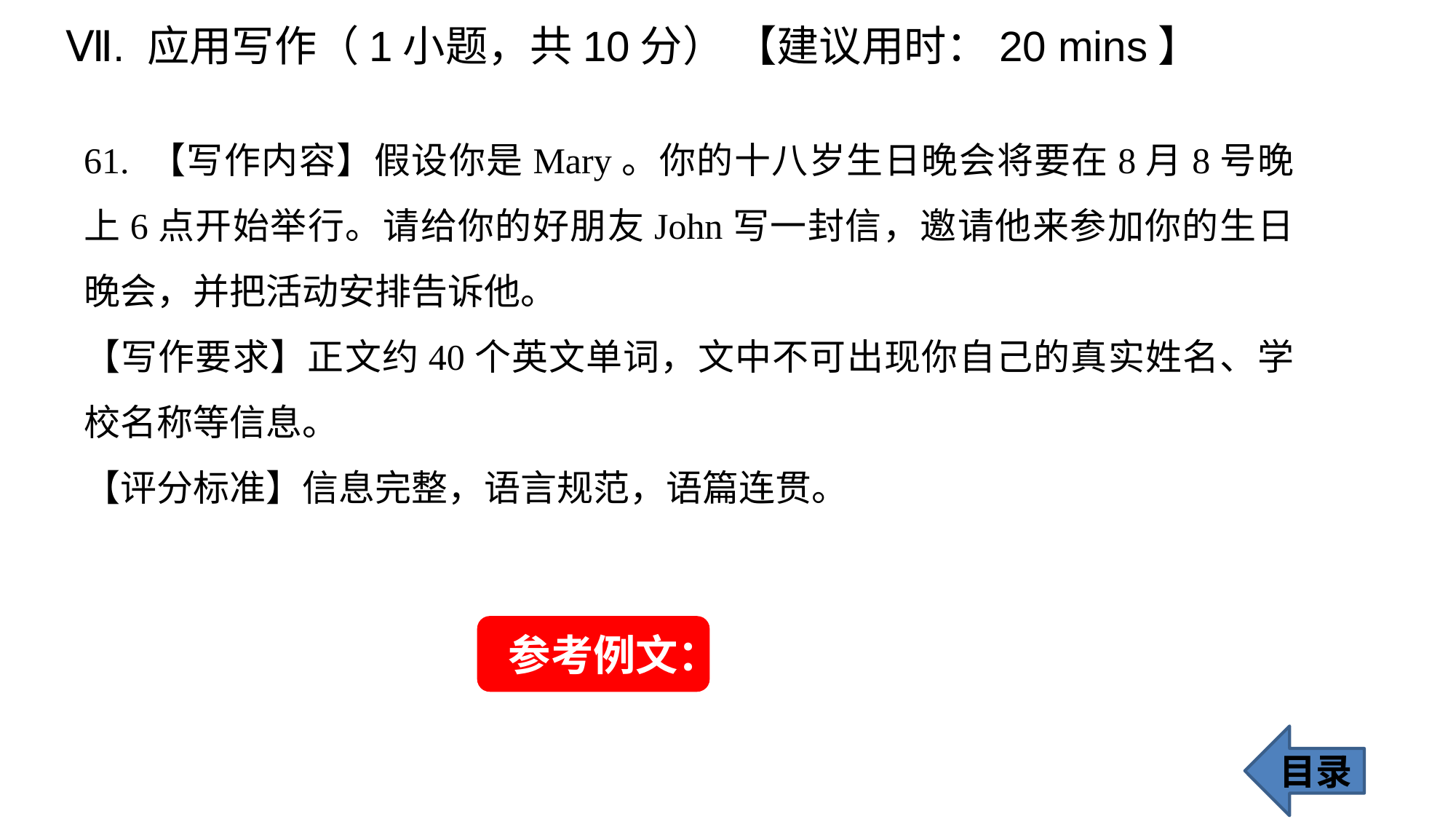

Ⅶ. 应用写作（1小题，共10分） 【建议用时：20 mins】
61. 【写作内容】假设你是Mary。你的十八岁生日晚会将要在8月8号晚上6点开始举行。请给你的好朋友John写一封信，邀请他来参加你的生日晚会，并把活动安排告诉他。
【写作要求】正文约40个英文单词，文中不可出现你自己的真实姓名、学校名称等信息。
【评分标准】信息完整，语言规范，语篇连贯。
参考例文：
目录
56